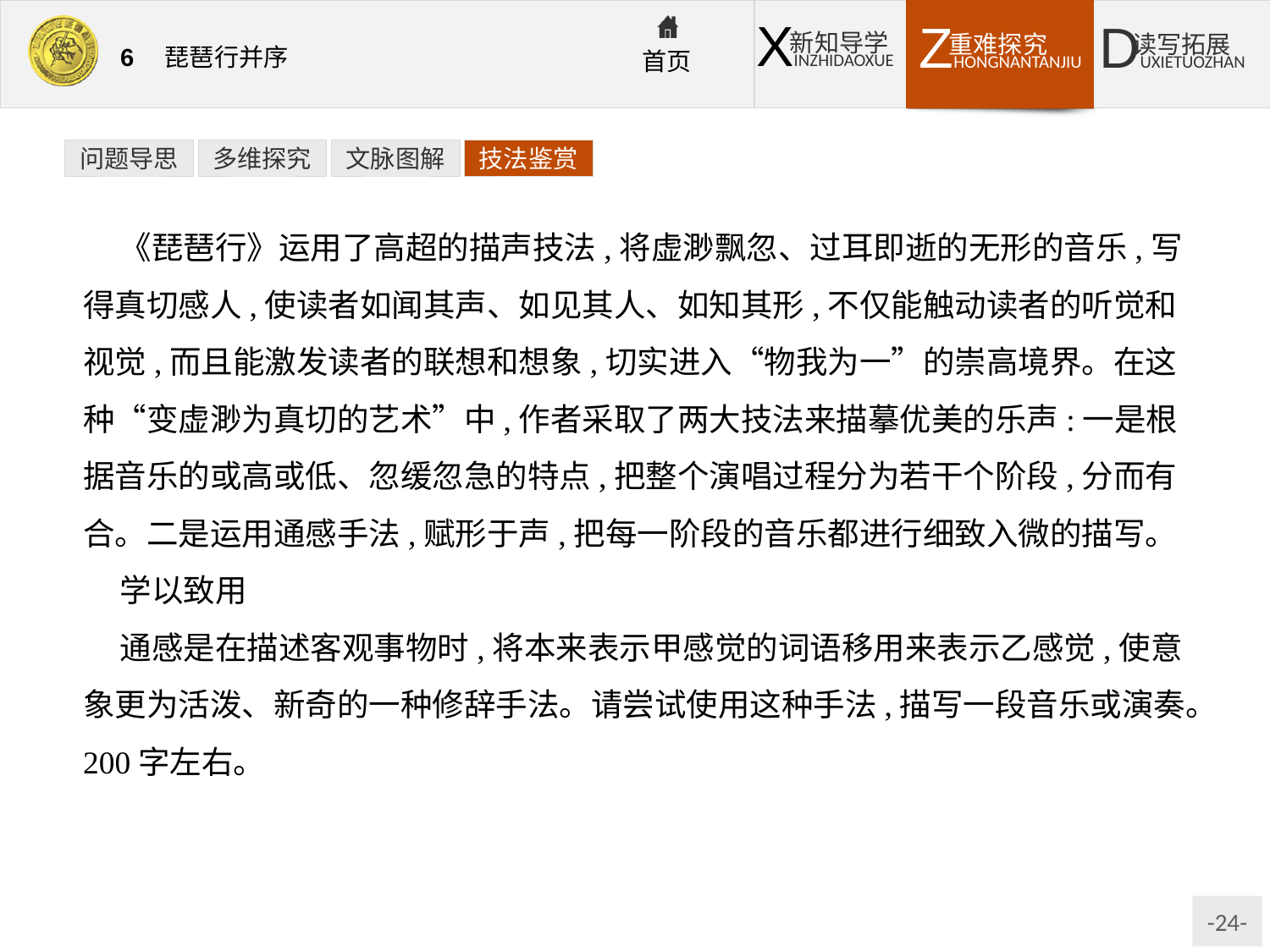

问题导思
多维探究
文脉图解
技法鉴赏
《琵琶行》运用了高超的描声技法,将虚渺飘忽、过耳即逝的无形的音乐,写得真切感人,使读者如闻其声、如见其人、如知其形,不仅能触动读者的听觉和视觉,而且能激发读者的联想和想象,切实进入“物我为一”的崇高境界。在这种“变虚渺为真切的艺术”中,作者采取了两大技法来描摹优美的乐声:一是根据音乐的或高或低、忽缓忽急的特点,把整个演唱过程分为若干个阶段,分而有合。二是运用通感手法,赋形于声,把每一阶段的音乐都进行细致入微的描写。
学以致用
通感是在描述客观事物时,将本来表示甲感觉的词语移用来表示乙感觉,使意象更为活泼、新奇的一种修辞手法。请尝试使用这种手法,描写一段音乐或演奏。200字左右。